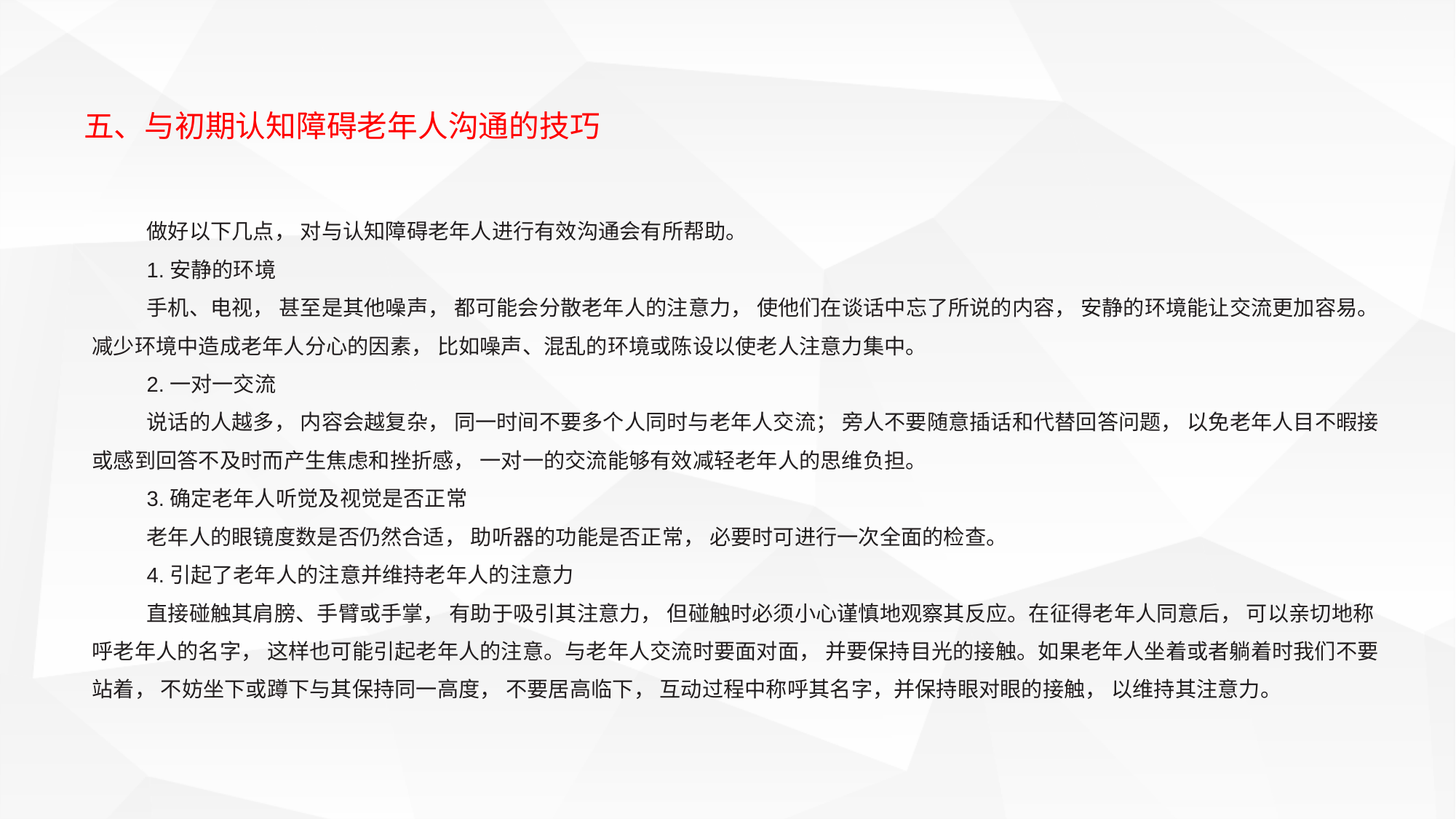

五、与初期认知障碍老年人沟通的技巧
做好以下几点， 对与认知障碍老年人进行有效沟通会有所帮助。
1.安静的环境
手机、电视， 甚至是其他噪声， 都可能会分散老年人的注意力， 使他们在谈话中忘了所说的内容， 安静的环境能让交流更加容易。减少环境中造成老年人分心的因素， 比如噪声、混乱的环境或陈设以使老人注意力集中。
2.一对一交流
说话的人越多， 内容会越复杂， 同一时间不要多个人同时与老年人交流； 旁人不要随意插话和代替回答问题， 以免老年人目不暇接或感到回答不及时而产生焦虑和挫折感， 一对一的交流能够有效减轻老年人的思维负担。
3.确定老年人听觉及视觉是否正常
老年人的眼镜度数是否仍然合适， 助听器的功能是否正常， 必要时可进行一次全面的检查。
4.引起了老年人的注意并维持老年人的注意力
直接碰触其肩膀、手臂或手掌， 有助于吸引其注意力， 但碰触时必须小心谨慎地观察其反应。在征得老年人同意后， 可以亲切地称呼老年人的名字， 这样也可能引起老年人的注意。与老年人交流时要面对面， 并要保持目光的接触。如果老年人坐着或者躺着时我们不要站着， 不妨坐下或蹲下与其保持同一高度， 不要居高临下， 互动过程中称呼其名字，并保持眼对眼的接触， 以维持其注意力。